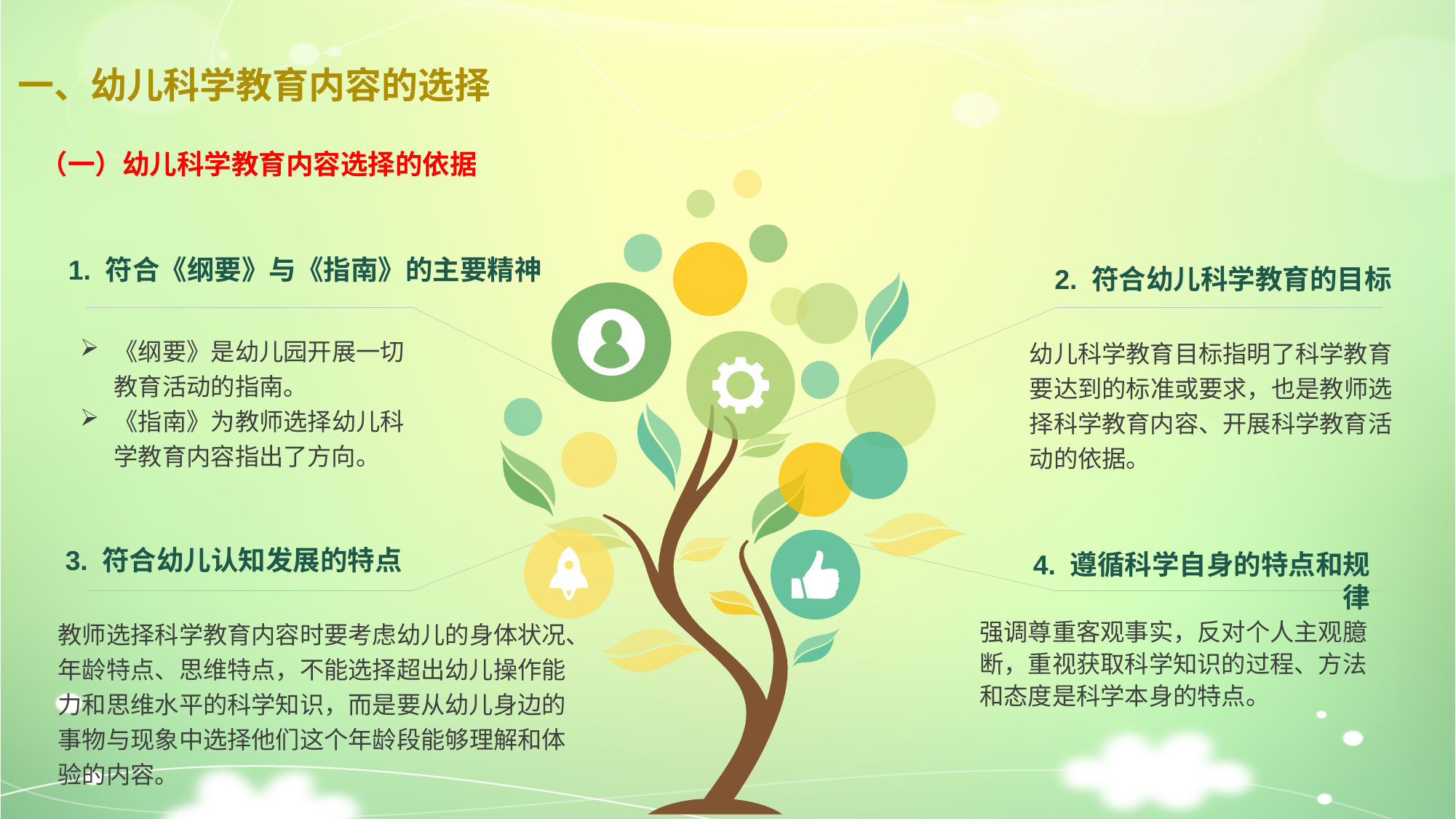

一、幼儿科学教育内容的选择
（一）幼儿科学教育内容选择的依据

  1. 符合《纲要》与《指南》的主要精神
2. 符合幼儿科学教育的目标
《纲要》是幼儿园开展一切教育活动的指南。
《指南》为教师选择幼儿科学教育内容指出了方向。
幼儿科学教育目标指明了科学教育要达到的标准或要求，也是教师选择科学教育内容、开展科学教育活动的依据。
3. 符合幼儿认知发展的特点
4. 遵循科学自身的特点和规律
教师选择科学教育内容时要考虑幼儿的身体状况、年龄特点、思维特点，不能选择超出幼儿操作能力和思维水平的科学知识，而是要从幼儿身边的事物与现象中选择他们这个年龄段能够理解和体验的内容。
强调尊重客观事实，反对个人主观臆断，重视获取科学知识的过程、方法和态度是科学本身的特点。